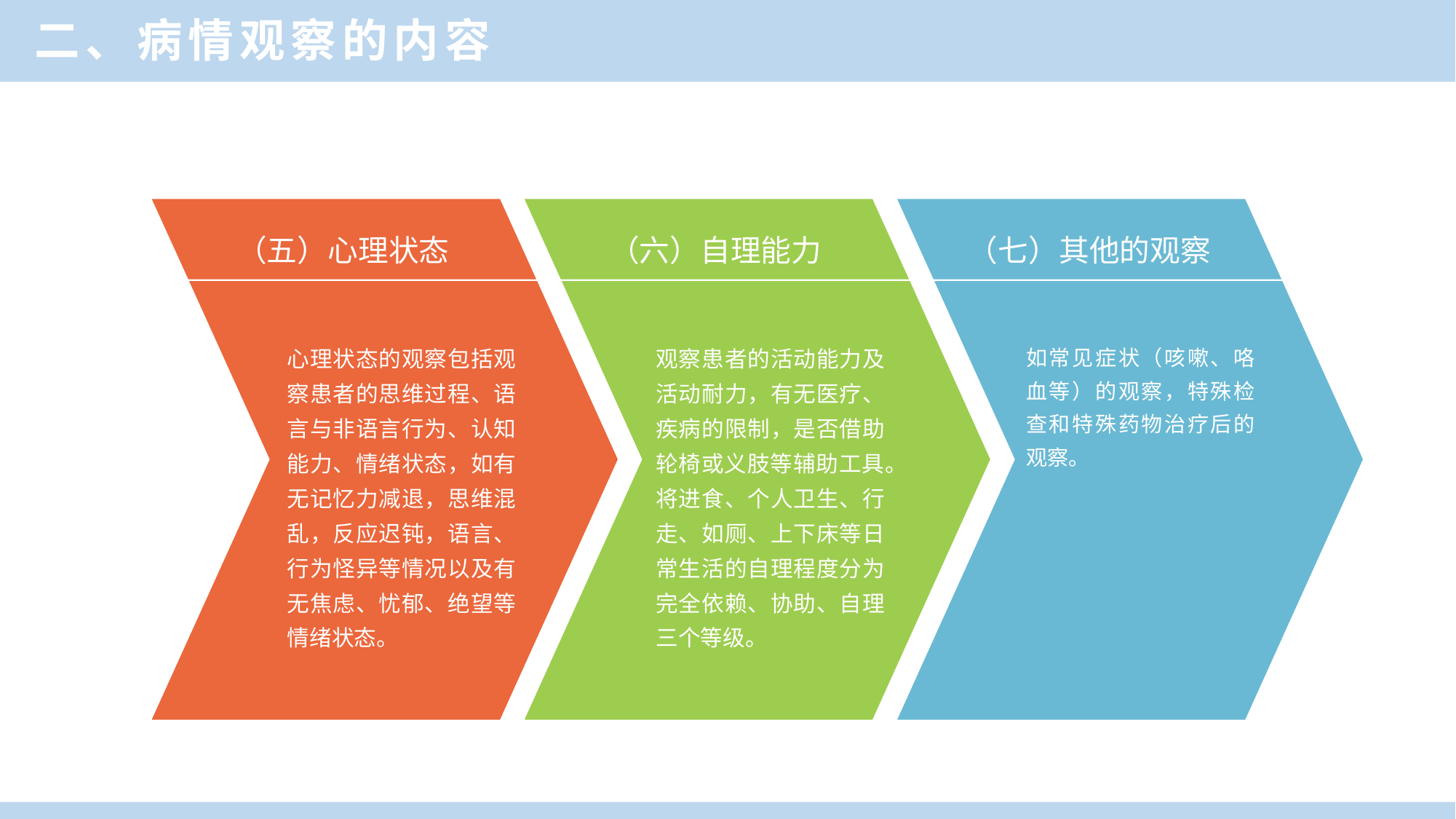

二、病情观察的内容

（五）心理状态
（六）自理能力
（七）其他的观察
心理状态的观察包括观察患者的思维过程、语言与非语言行为、认知能力、情绪状态，如有无记忆力减退，思维混乱，反应迟钝，语言、行为怪异等情况以及有无焦虑、忧郁、绝望等情绪状态。
观察患者的活动能力及活动耐力，有无医疗、疾病的限制，是否借助轮椅或义肢等辅助工具。将进食、个人卫生、行走、如厕、上下床等日常生活的自理程度分为完全依赖、协助、自理三个等级。
如常见症状（咳嗽、咯血等）的观察，特殊检查和特殊药物治疗后的观察。